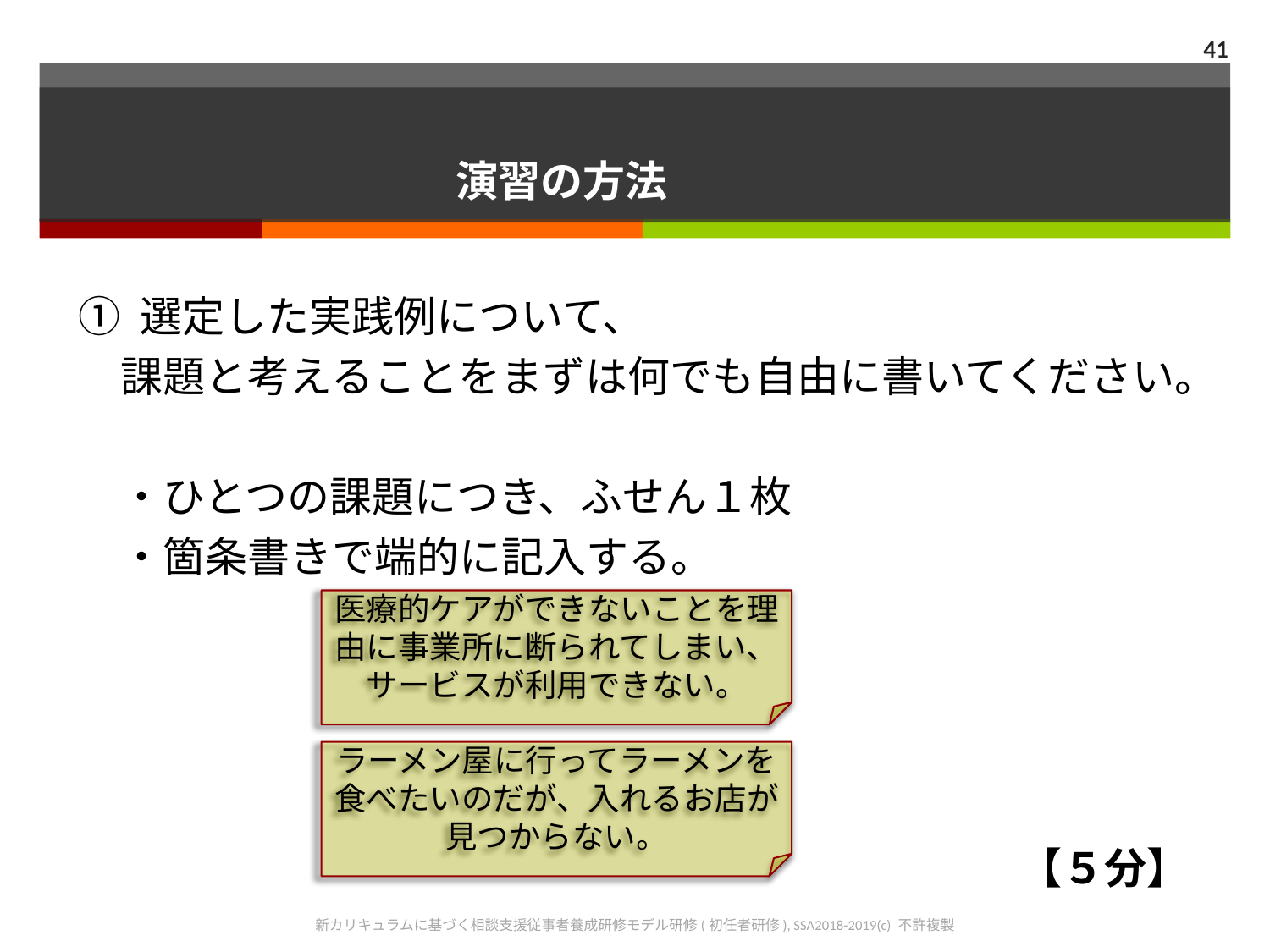

41
# 演習の方法
① 選定した実践例について、
　課題と考えることをまずは何でも自由に書いてください。

　・ひとつの課題につき、ふせん１枚
　・箇条書きで端的に記入する。
医療的ケアができないことを理由に事業所に断られてしまい、サービスが利用できない。
ラーメン屋に行ってラーメンを食べたいのだが、入れるお店が見つからない。
【５分】
新カリキュラムに基づく相談支援従事者養成研修モデル研修(初任者研修), SSA2018-2019(c) 不許複製